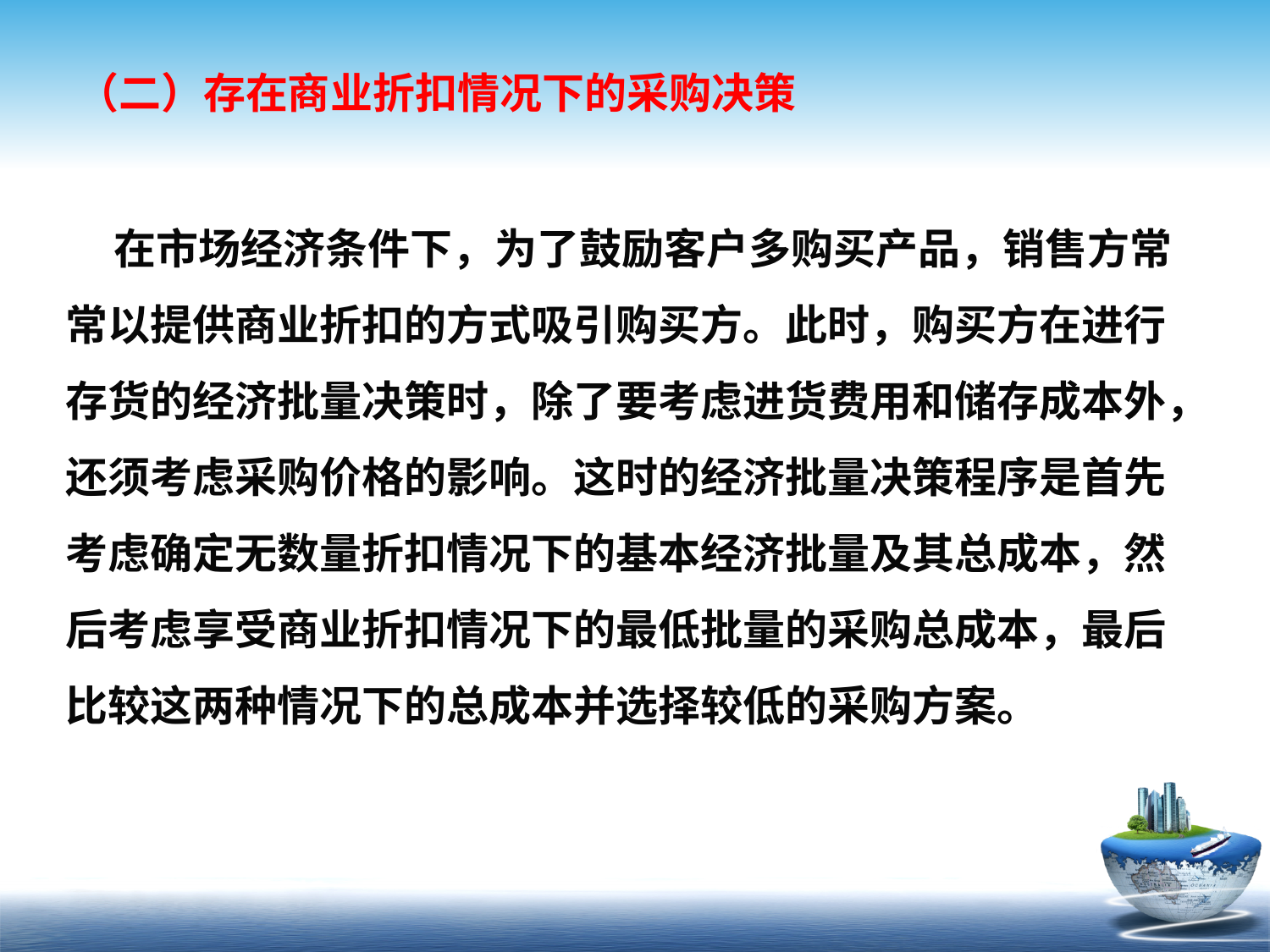

# （二）存在商业折扣情况下的采购决策
    在市场经济条件下，为了鼓励客户多购买产品，销售方常常以提供商业折扣的方式吸引购买方。此时，购买方在进行存货的经济批量决策时，除了要考虑进货费用和储存成本外，还须考虑采购价格的影响。这时的经济批量决策程序是首先考虑确定无数量折扣情况下的基本经济批量及其总成本，然后考虑享受商业折扣情况下的最低批量的采购总成本，最后比较这两种情况下的总成本并选择较低的采购方案。

广义
狭义